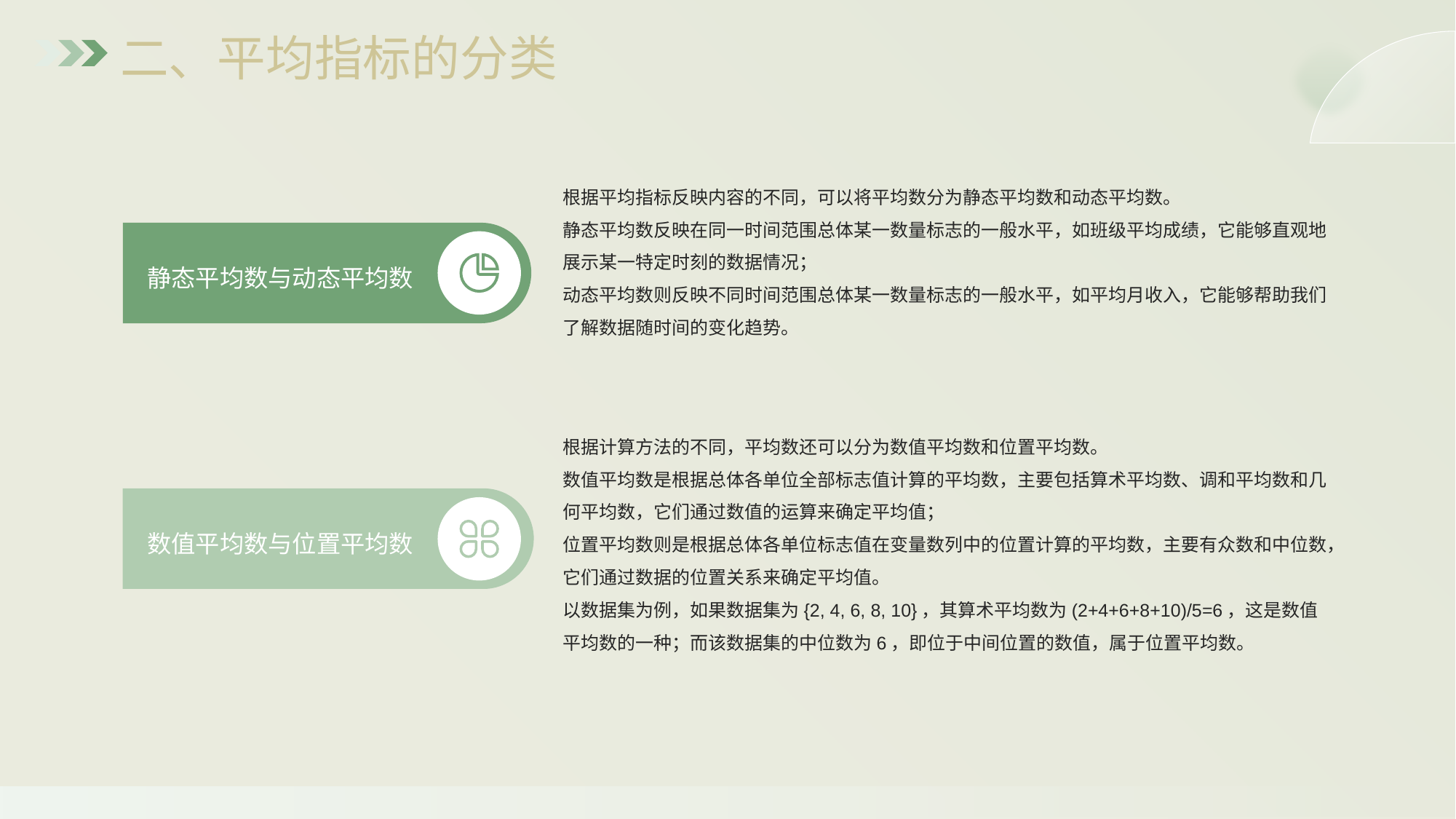

二、平均指标的分类

根据平均指标反映内容的不同，可以将平均数分为静态平均数和动态平均数。
静态平均数反映在同一时间范围总体某一数量标志的一般水平，如班级平均成绩，它能够直观地展示某一特定时刻的数据情况；
动态平均数则反映不同时间范围总体某一数量标志的一般水平，如平均月收入，它能够帮助我们了解数据随时间的变化趋势。

静态平均数与动态平均数

根据计算方法的不同，平均数还可以分为数值平均数和位置平均数。
数值平均数是根据总体各单位全部标志值计算的平均数，主要包括算术平均数、调和平均数和几何平均数，它们通过数值的运算来确定平均值；
位置平均数则是根据总体各单位标志值在变量数列中的位置计算的平均数，主要有众数和中位数，它们通过数据的位置关系来确定平均值。
以数据集为例，如果数据集为{2, 4, 6, 8, 10}，其算术平均数为(2+4+6+8+10)/5=6，这是数值平均数的一种；而该数据集的中位数为6，即位于中间位置的数值，属于位置平均数。

数值平均数与位置平均数